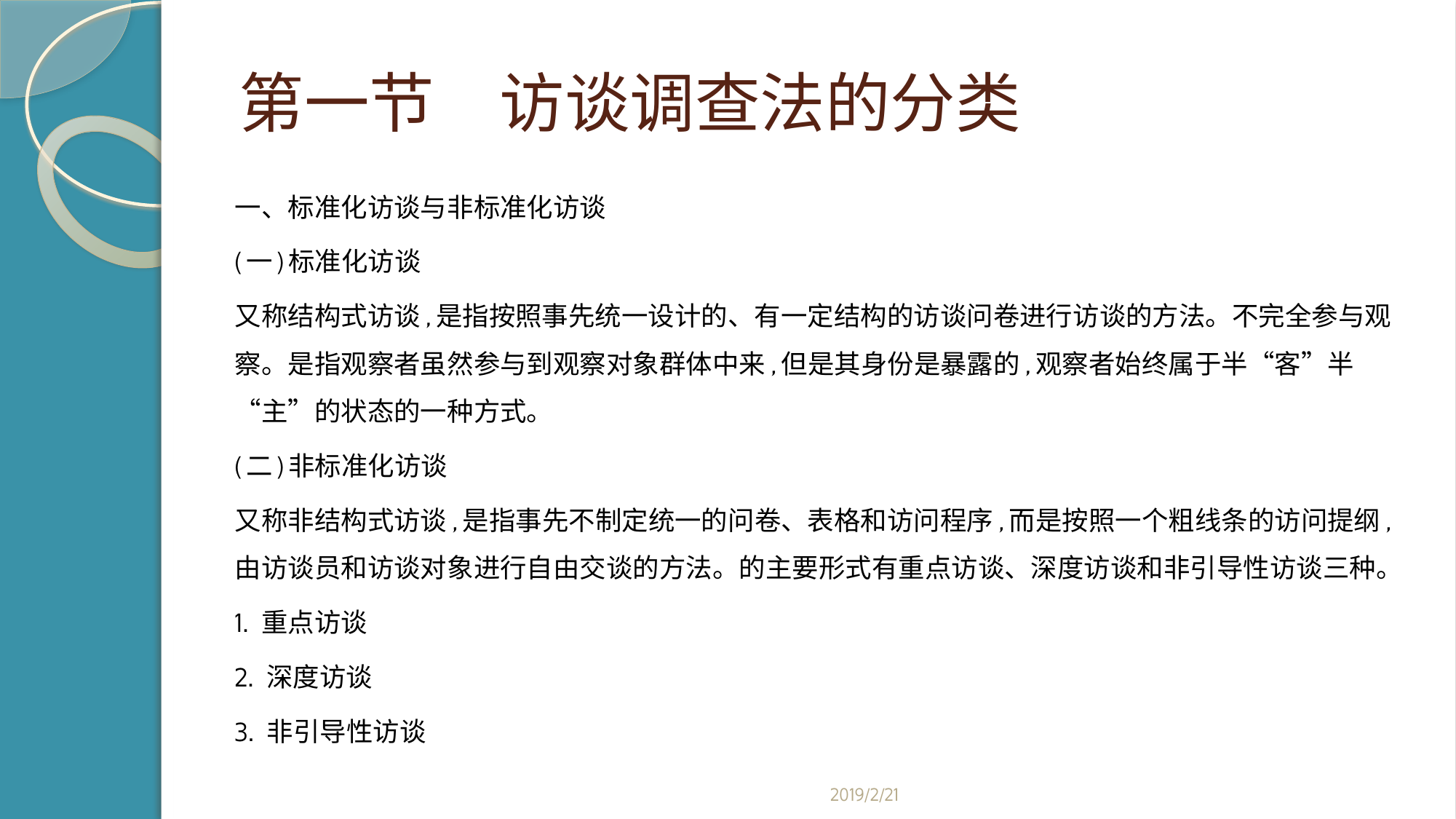

# 第一节　访谈调查法的分类
一、标准化访谈与非标准化访谈
(一)标准化访谈
又称结构式访谈,是指按照事先统一设计的、有一定结构的访谈问卷进行访谈的方法。不完全参与观察。是指观察者虽然参与到观察对象群体中来,但是其身份是暴露的,观察者始终属于半“客”半“主”的状态的一种方式。
(二)非标准化访谈
又称非结构式访谈,是指事先不制定统一的问卷、表格和访问程序,而是按照一个粗线条的访问提纲,由访谈员和访谈对象进行自由交谈的方法。的主要形式有重点访谈、深度访谈和非引导性访谈三种。
1. 重点访谈
2. 深度访谈
3. 非引导性访谈

2019/2/21